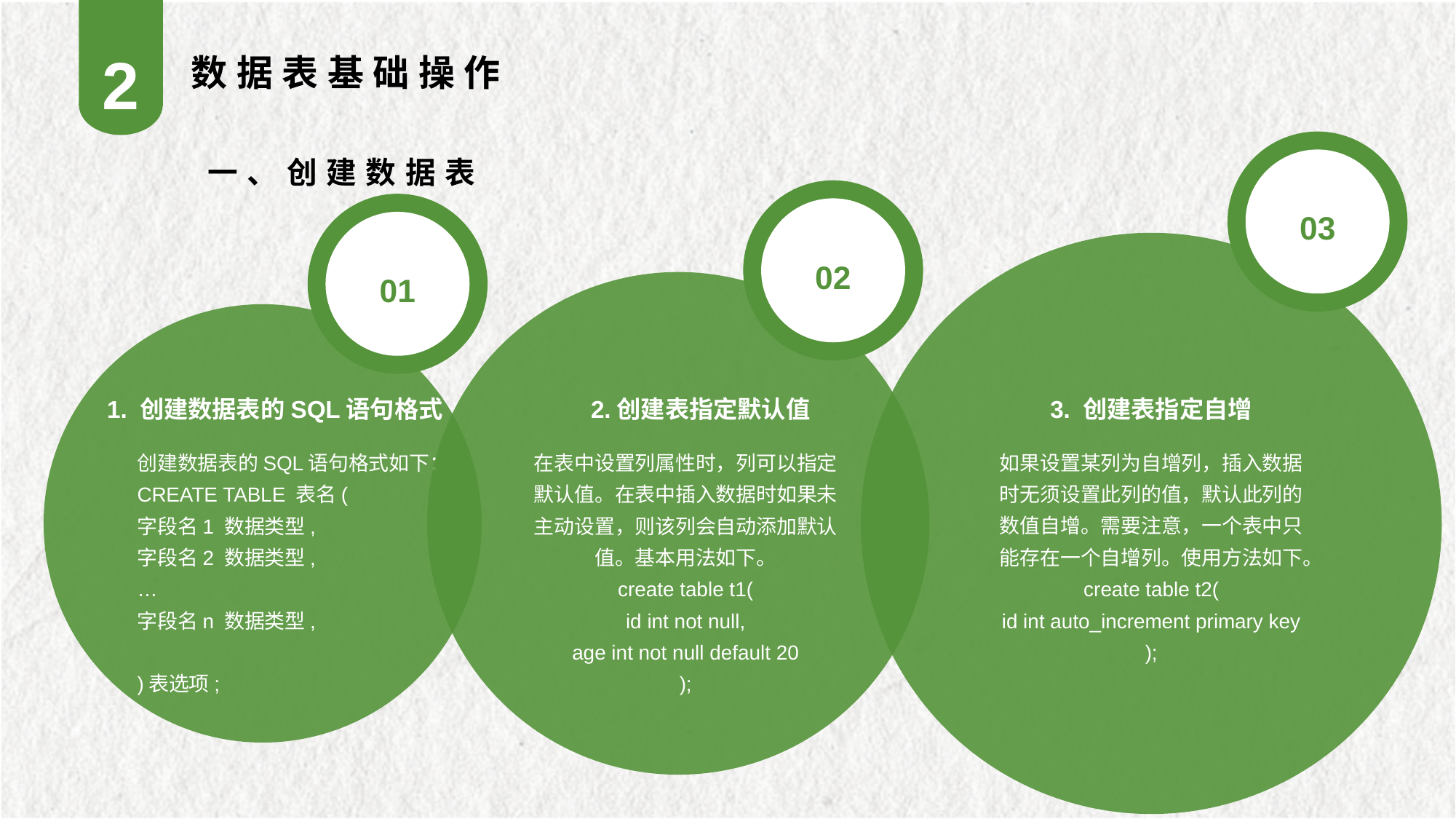

2
数据表基础操作

03
一、创建数据表

02

01

3. 创建表指定自增
如果设置某列为自增列，插入数据时无须设置此列的值，默认此列的数值自增。需要注意，一个表中只能存在一个自增列。使用方法如下。
create table t2(
id int auto_increment primary key
);
1. 创建数据表的SQL语句格式
创建数据表的SQL语句格式如下：
CREATE TABLE 表名(
字段名1 数据类型,
字段名2 数据类型,
…
字段名n 数据类型,

)表选项;
2.创建表指定默认值
在表中设置列属性时，列可以指定默认值。在表中插入数据时如果未主动设置，则该列会自动添加默认值。基本用法如下。
create table t1(
id int not null,
age int not null default 20
);